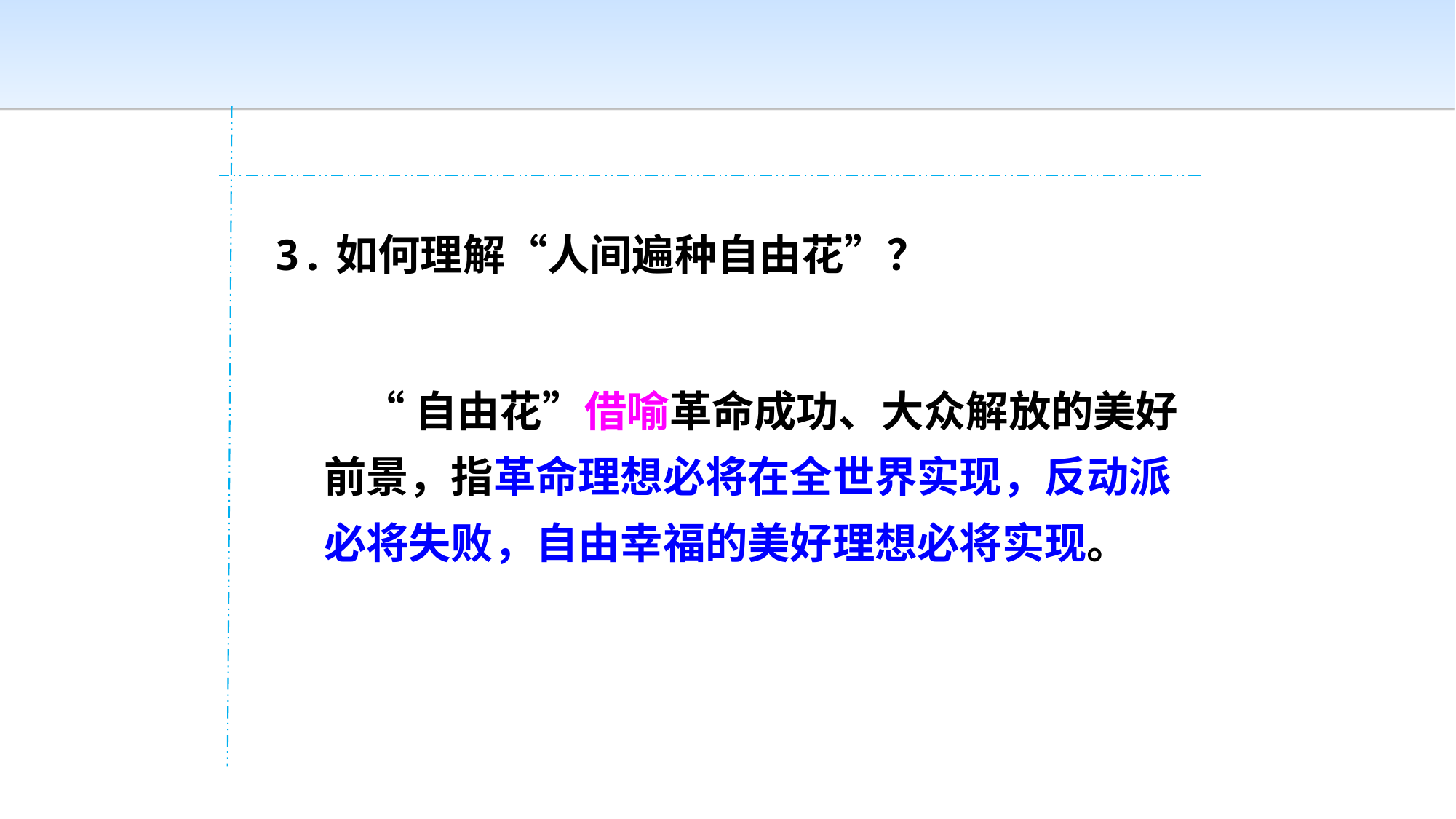

3.如何理解“人间遍种自由花”？
    “自由花”借喻革命成功、大众解放的美好前景，指革命理想必将在全世界实现，反动派必将失败，自由幸福的美好理想必将实现。